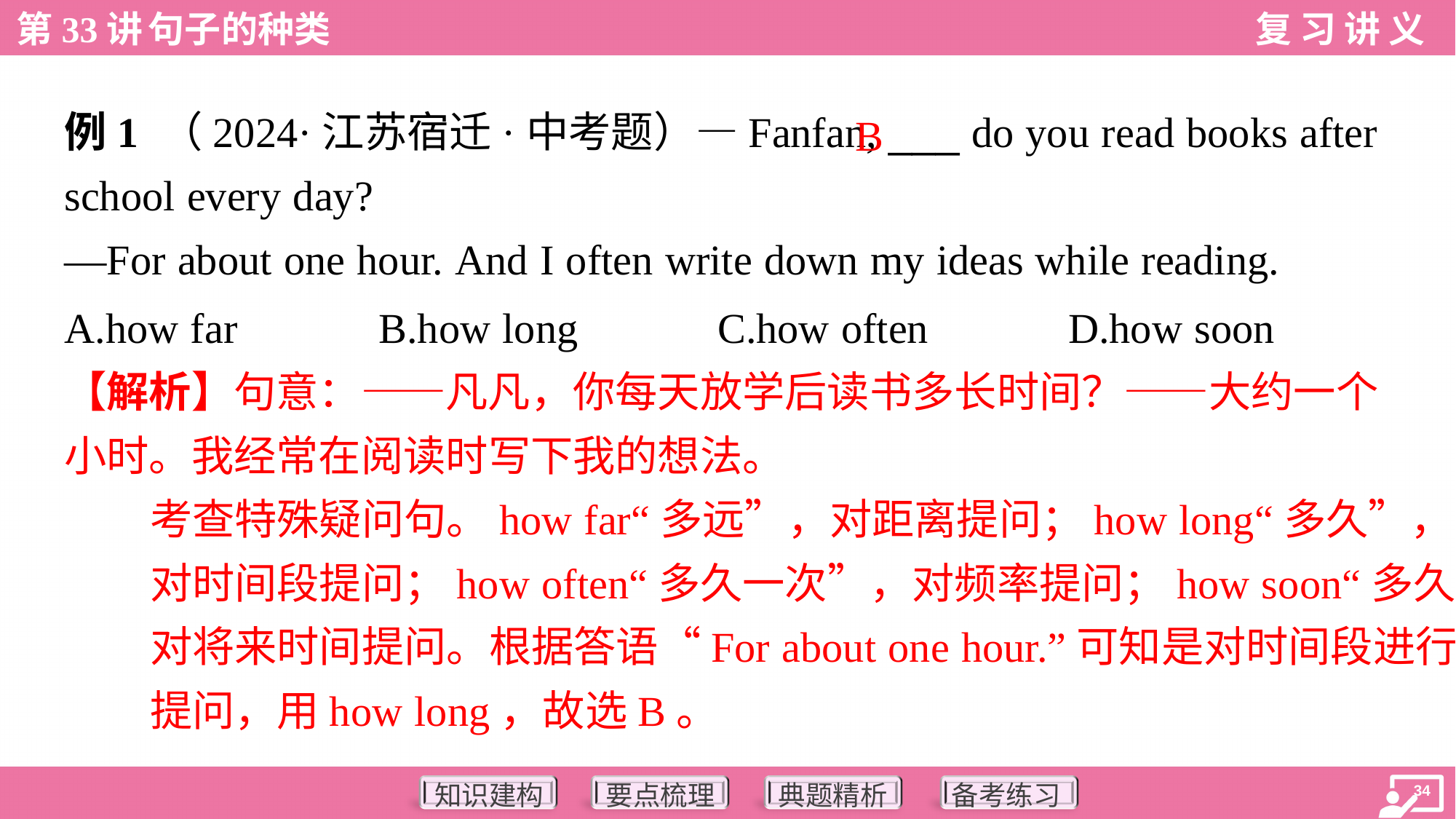

B
例1 （2024·江苏宿迁·中考题）—Fanfan, ___ do you read books after
school every day?
—For about one hour. And I often write down my ideas while reading.
A.how far	B.how long	C.how often	D.how soon
【解析】句意：——凡凡，你每天放学后读书多长时间？——大约一个
小时。我经常在阅读时写下我的想法。
考查特殊疑问句。how far“多远”，对距离提问；how long“多久”，
对时间段提问；how often“多久一次”，对频率提问；how soon“多久”，
对将来时间提问。根据答语“For about one hour.”可知是对时间段进行
提问，用how long，故选B。